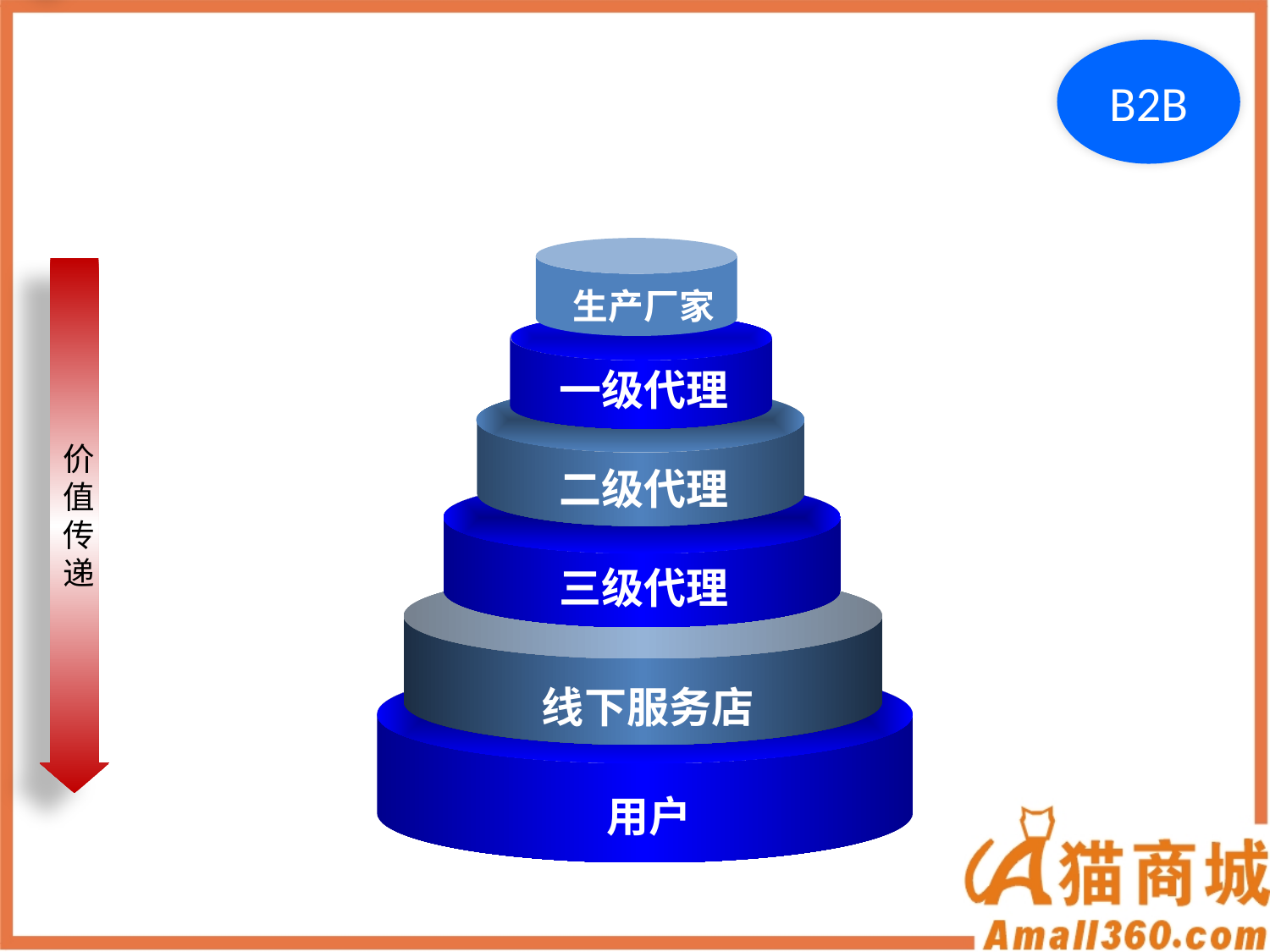

价值传递
B2B

价值传递
生产厂家

一级代理

二级代理

三级代理

线下服务店
用户